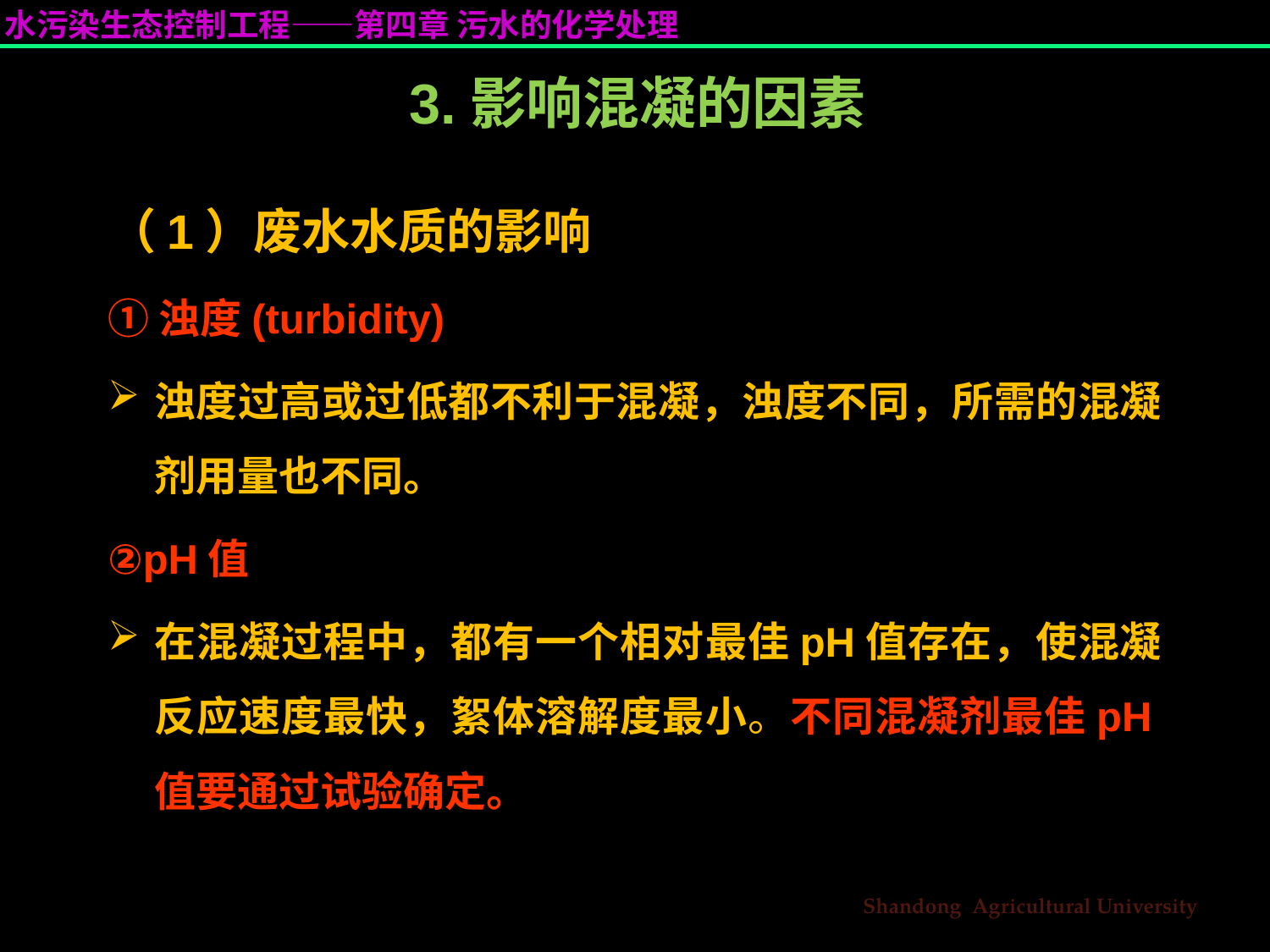

# 3.影响混凝的因素
（1）废水水质的影响
①浊度(turbidity)
浊度过高或过低都不利于混凝，浊度不同，所需的混凝剂用量也不同。
②pH值
在混凝过程中，都有一个相对最佳pH值存在，使混凝反应速度最快，絮体溶解度最小。不同混凝剂最佳pH值要通过试验确定。